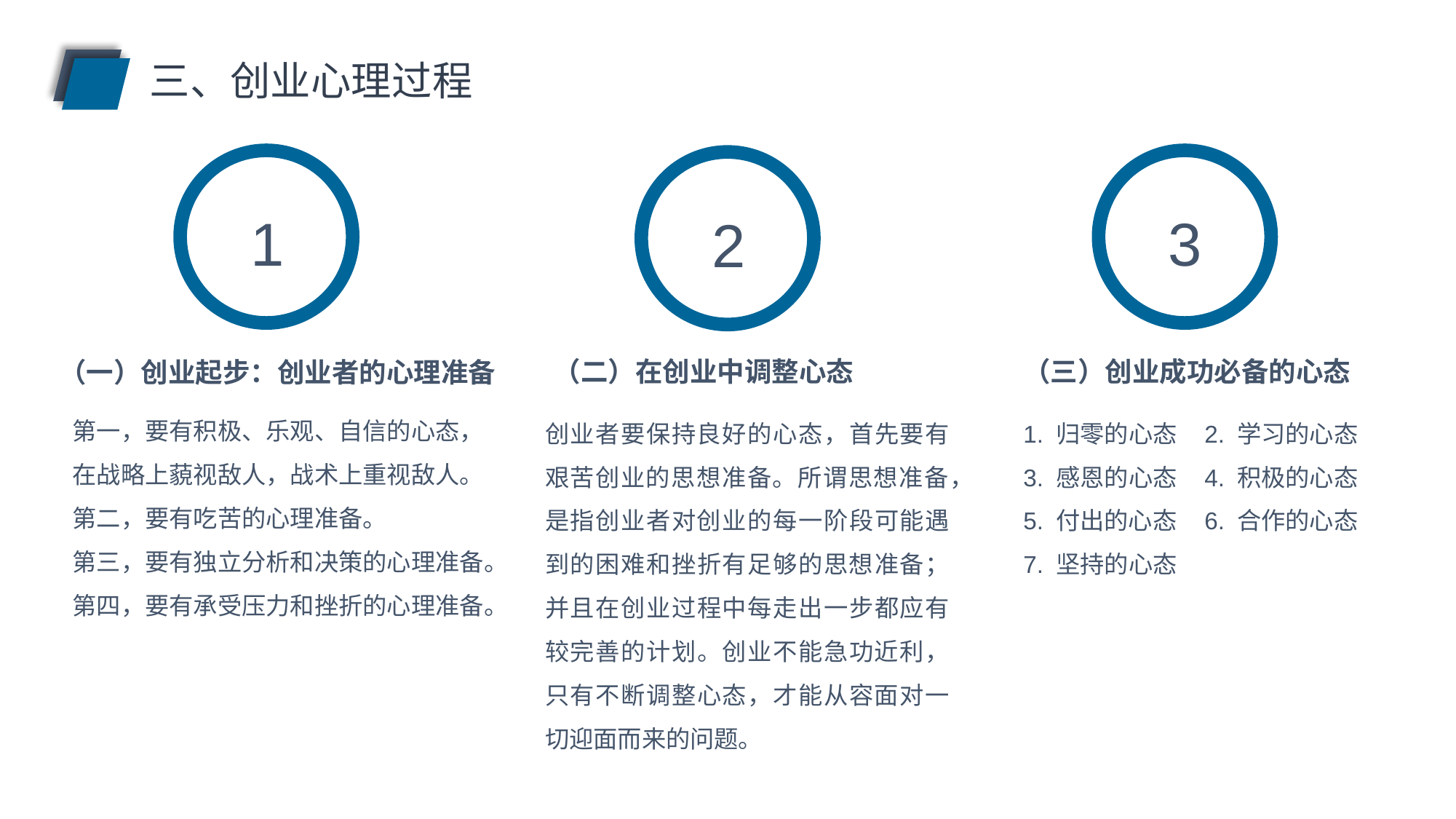

三、创业心理过程

3
1
2
（二）在创业中调整心态
（三）创业成功必备的心态
（一）创业起步：创业者的心理准备
第一，要有积极、乐观、自信的心态，在战略上藐视敌人，战术上重视敌人。
第二，要有吃苦的心理准备。
第三，要有独立分析和决策的心理准备。
第四，要有承受压力和挫折的心理准备。
创业者要保持良好的心态，首先要有艰苦创业的思想准备。所谓思想准备，是指创业者对创业的每一阶段可能遇到的困难和挫折有足够的思想准备；并且在创业过程中每走出一步都应有较完善的计划。创业不能急功近利，只有不断调整心态，才能从容面对一切迎面而来的问题。
1. 归零的心态    2. 学习的心态
3. 感恩的心态    4. 积极的心态
5. 付出的心态    6. 合作的心态
7. 坚持的心态